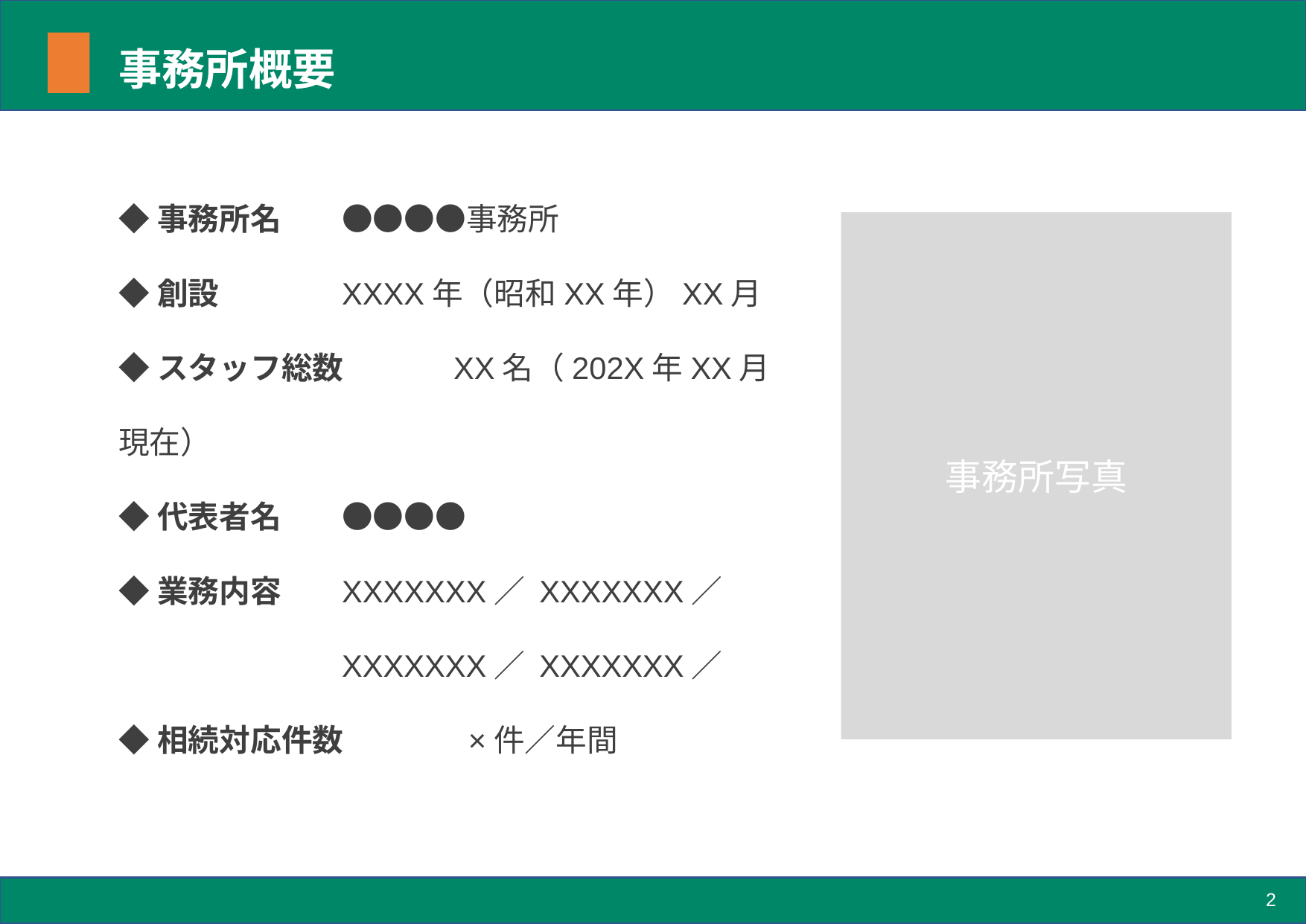

# 事務所概要
◆事務所名	●●●●事務所
◆創設		XXXX年（昭和XX年）XX月
◆スタッフ総数	XX名（202X年XX月現在）
◆代表者名	●●●●
◆業務内容	XXXXXXX／ XXXXXXX／
		XXXXXXX／ XXXXXXX／
◆相続対応件数	 ×件／年間

事務所写真